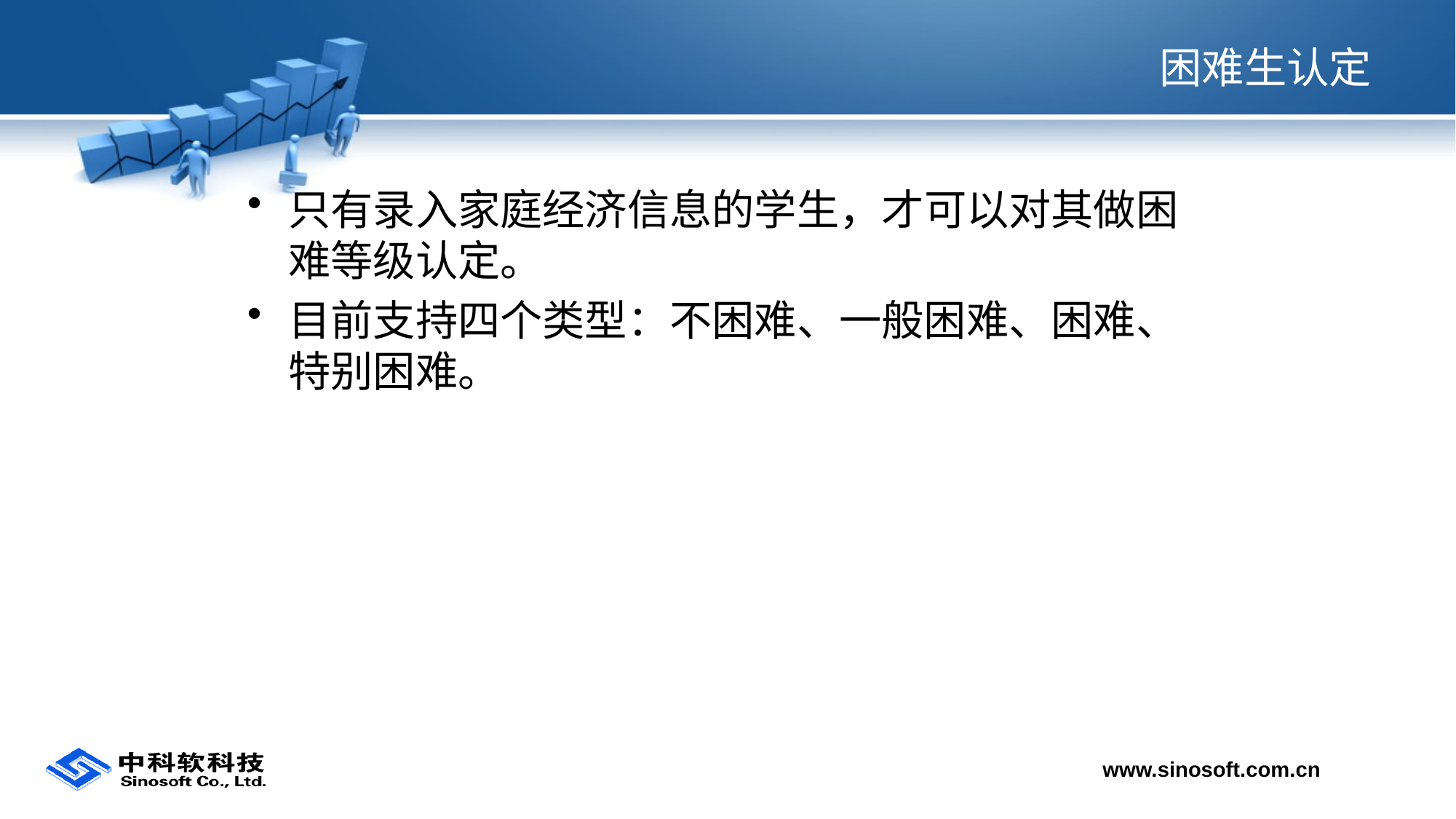

# 困难生认定
只有录入家庭经济信息的学生，才可以对其做困难等级认定。
目前支持四个类型：不困难、一般困难、困难、特别困难。